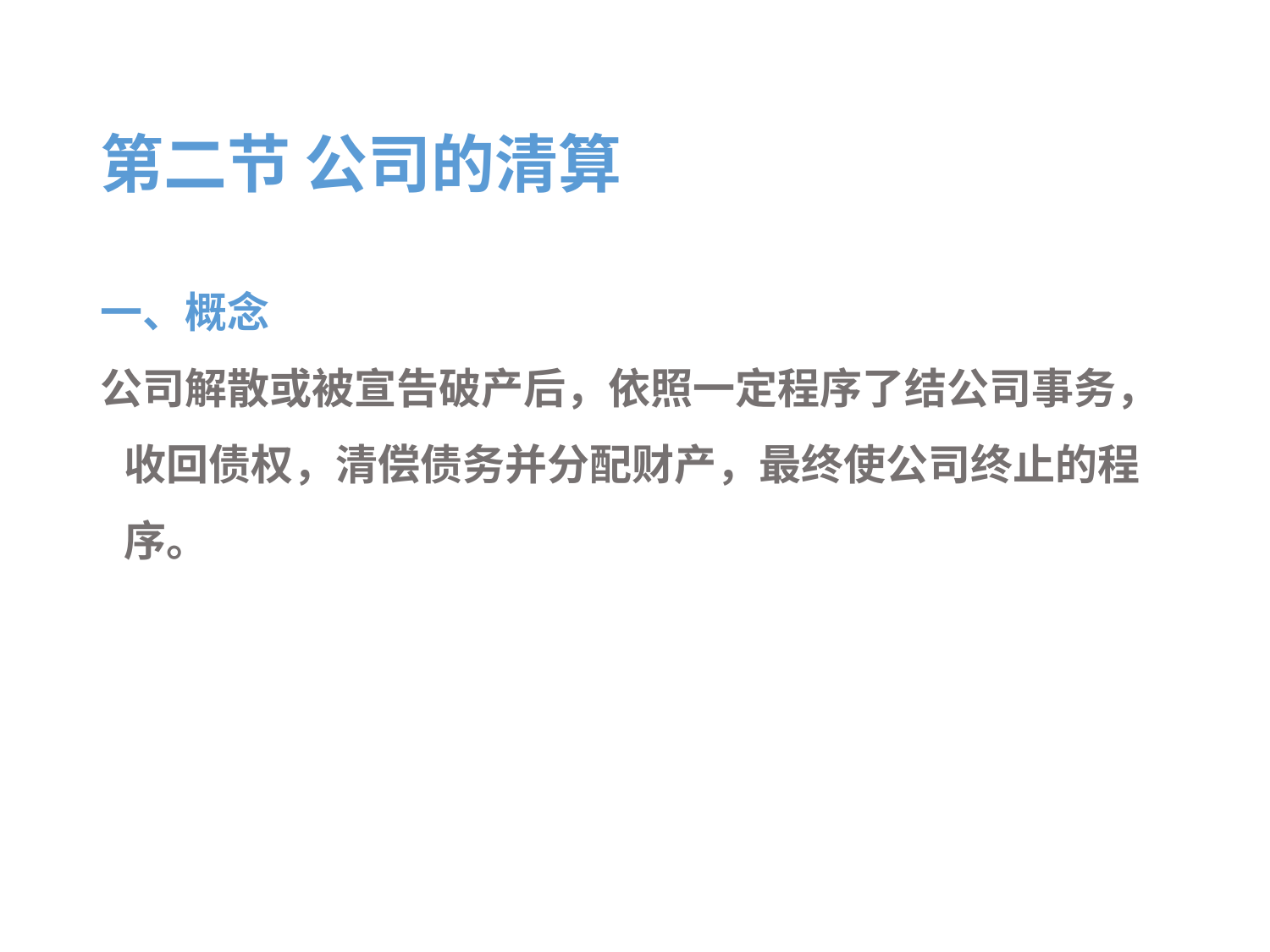

# 第二节 公司的清算
一、概念
公司解散或被宣告破产后，依照一定程序了结公司事务，收回债权，清偿债务并分配财产，最终使公司终止的程序。